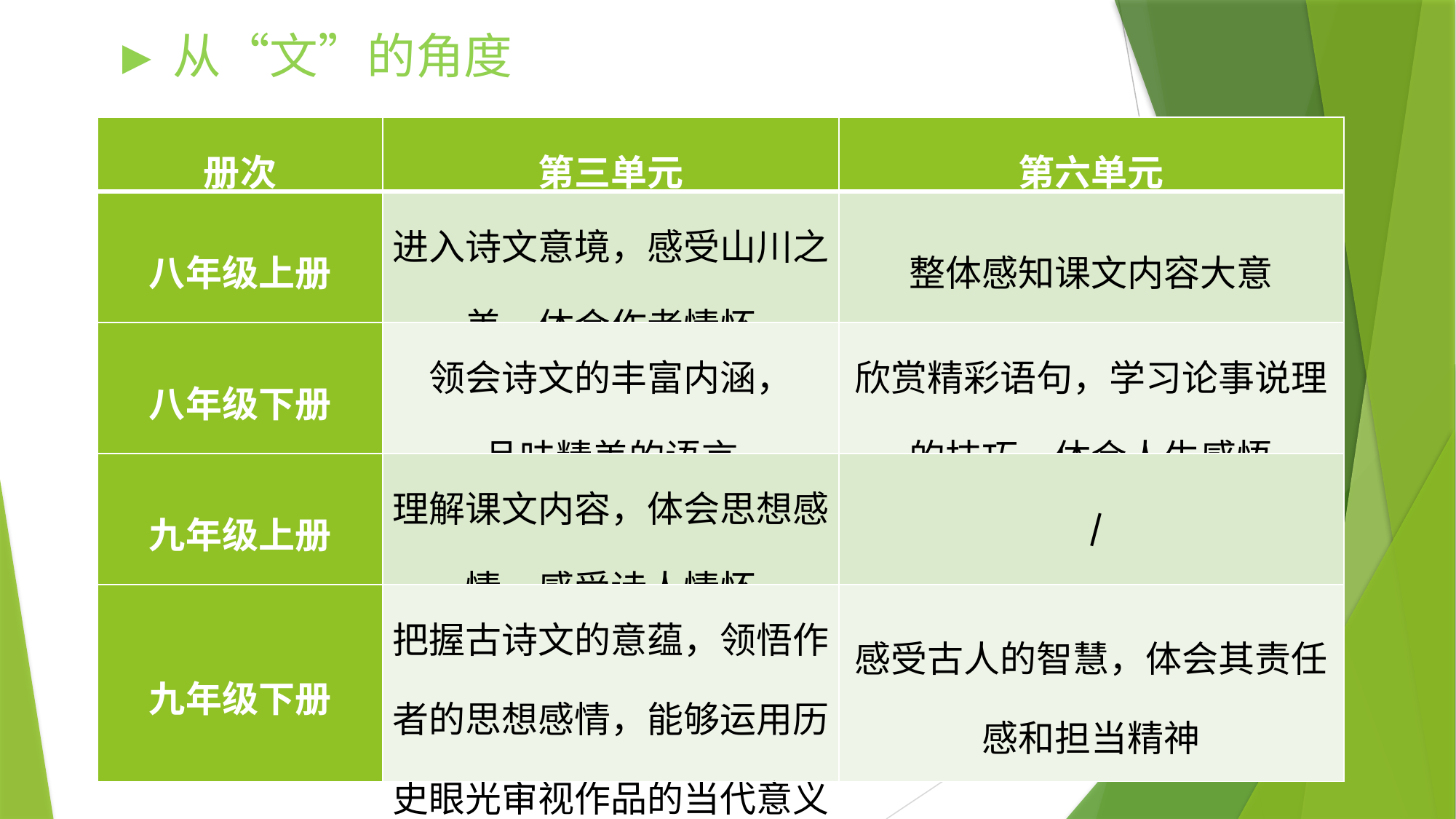

►从“文”的角度

| 册次 | 第三单元 | 第六单元 |
| --- | --- | --- |
| 八年级上册 | 进入诗文意境，感受山川之美，体会作者情怀 | 整体感知课文内容大意 |
| 八年级下册 | 领会诗文的丰富内涵， 品味精美的语言 | 欣赏精彩语句，学习论事说理的技巧，体会人生感悟 |
| 九年级上册 | 理解课文内容，体会思想感情，感受诗人情怀 | / |
| 九年级下册 | 把握古诗文的意蕴，领悟作者的思想感情，能够运用历史眼光审视作品的当代意义 | 感受古人的智慧，体会其责任感和担当精神 |